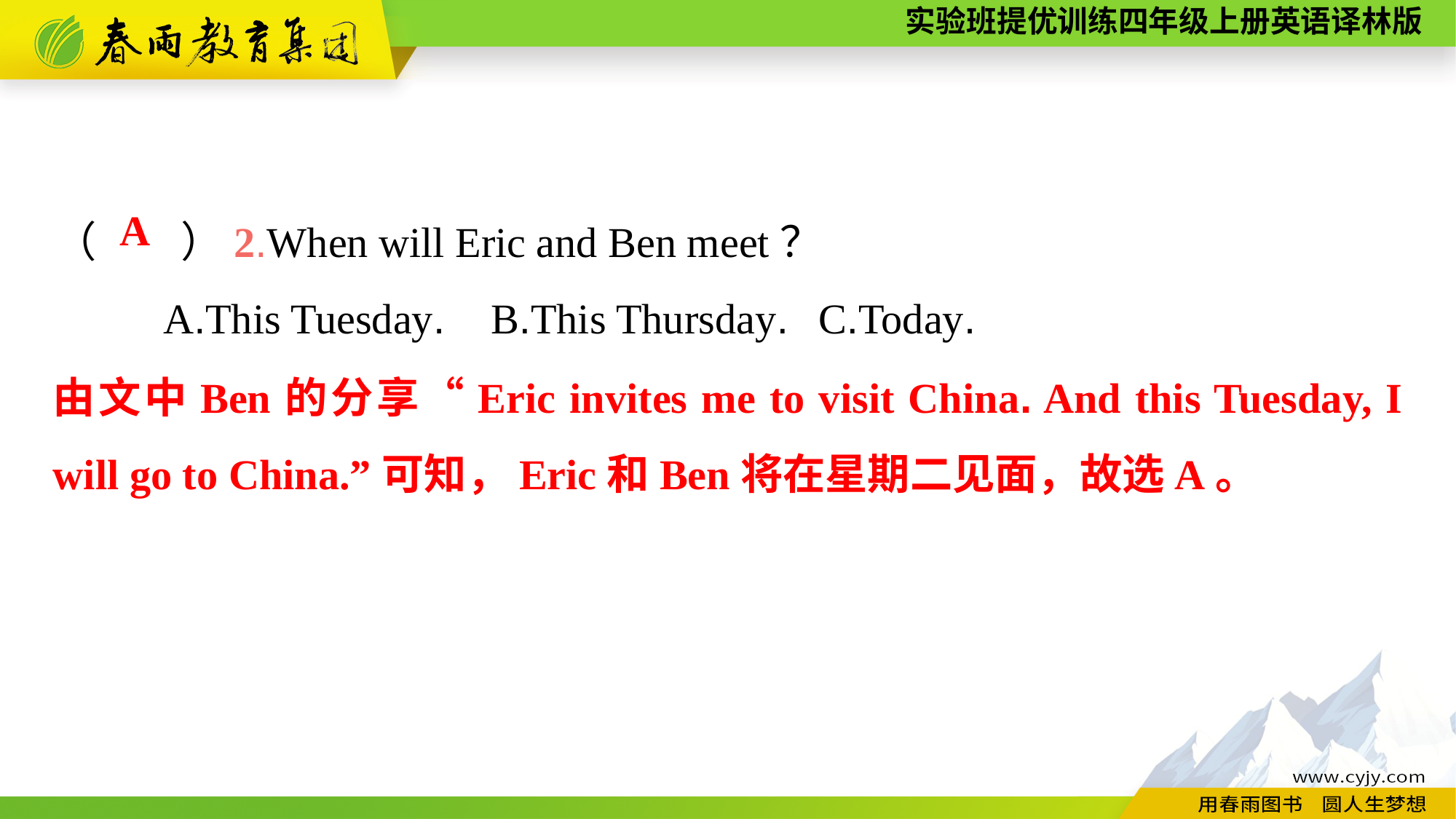

（　　）2.When will Eric and Ben meet？
	A.This Tuesday.	B.This Thursday.	C.Today.
A
由文中Ben的分享“Eric invites me to visit China. And this Tuesday, I will go to China.”可知，Eric和Ben将在星期二见面，故选A。